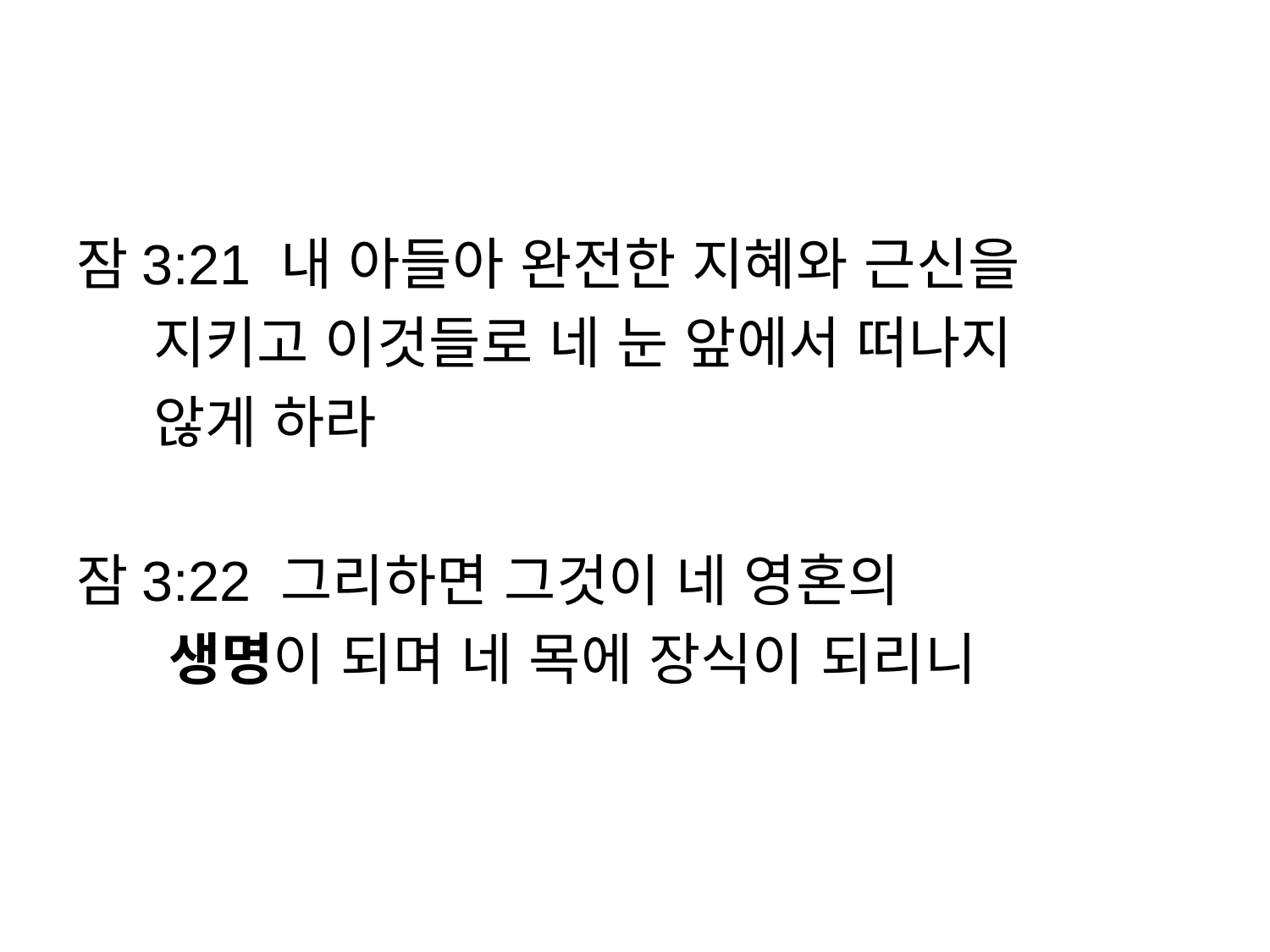

#
잠3:21 내 아들아 완전한 지혜와 근신을
    지키고 이것들로 네 눈 앞에서 떠나지
    않게 하라

잠3:22 그리하면 그것이 네 영혼의
     생명이 되며 네 목에 장식이 되리니